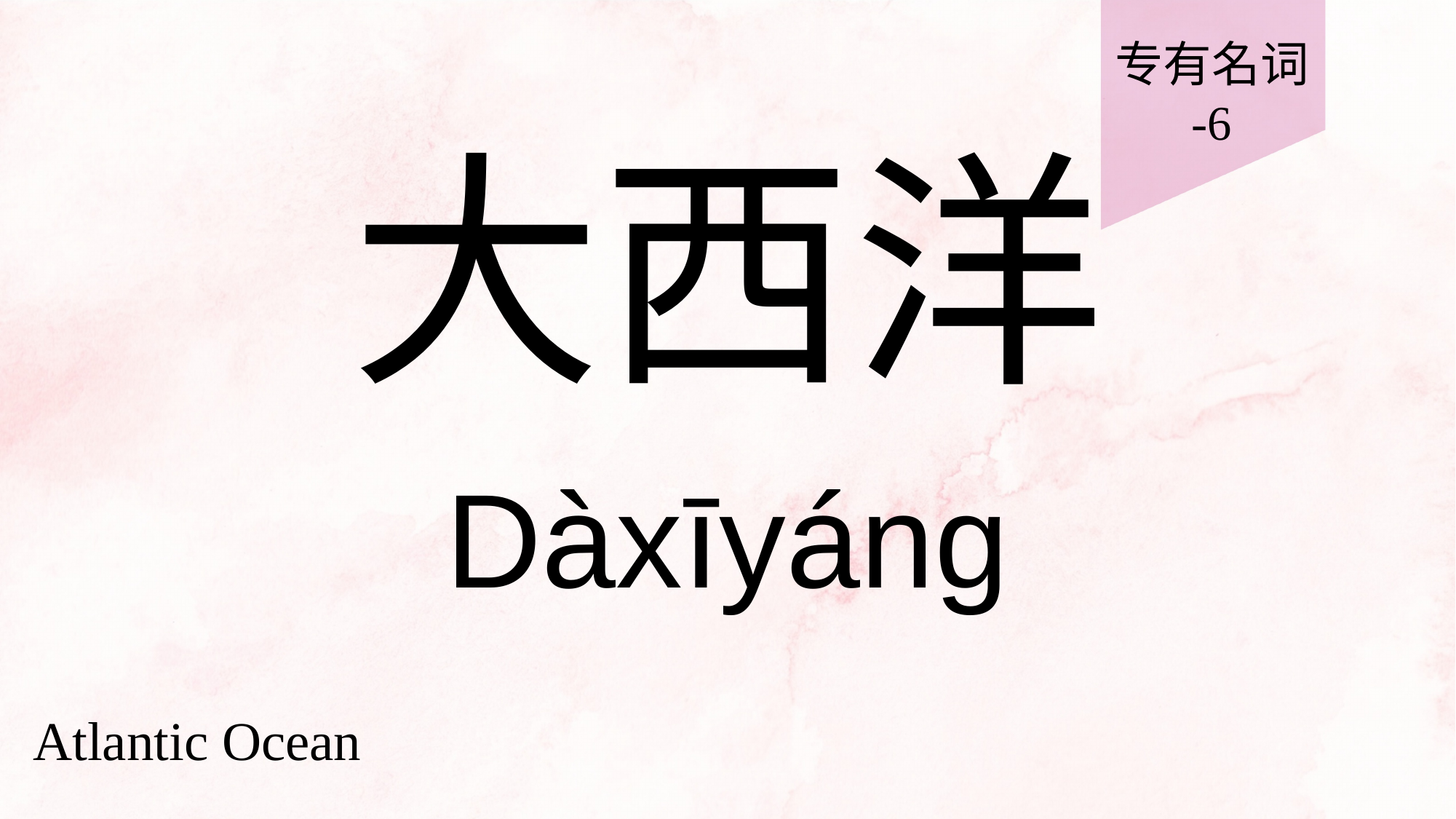

专有名词
-6
# 大西洋
Dàxīyáng
Atlantic Ocean